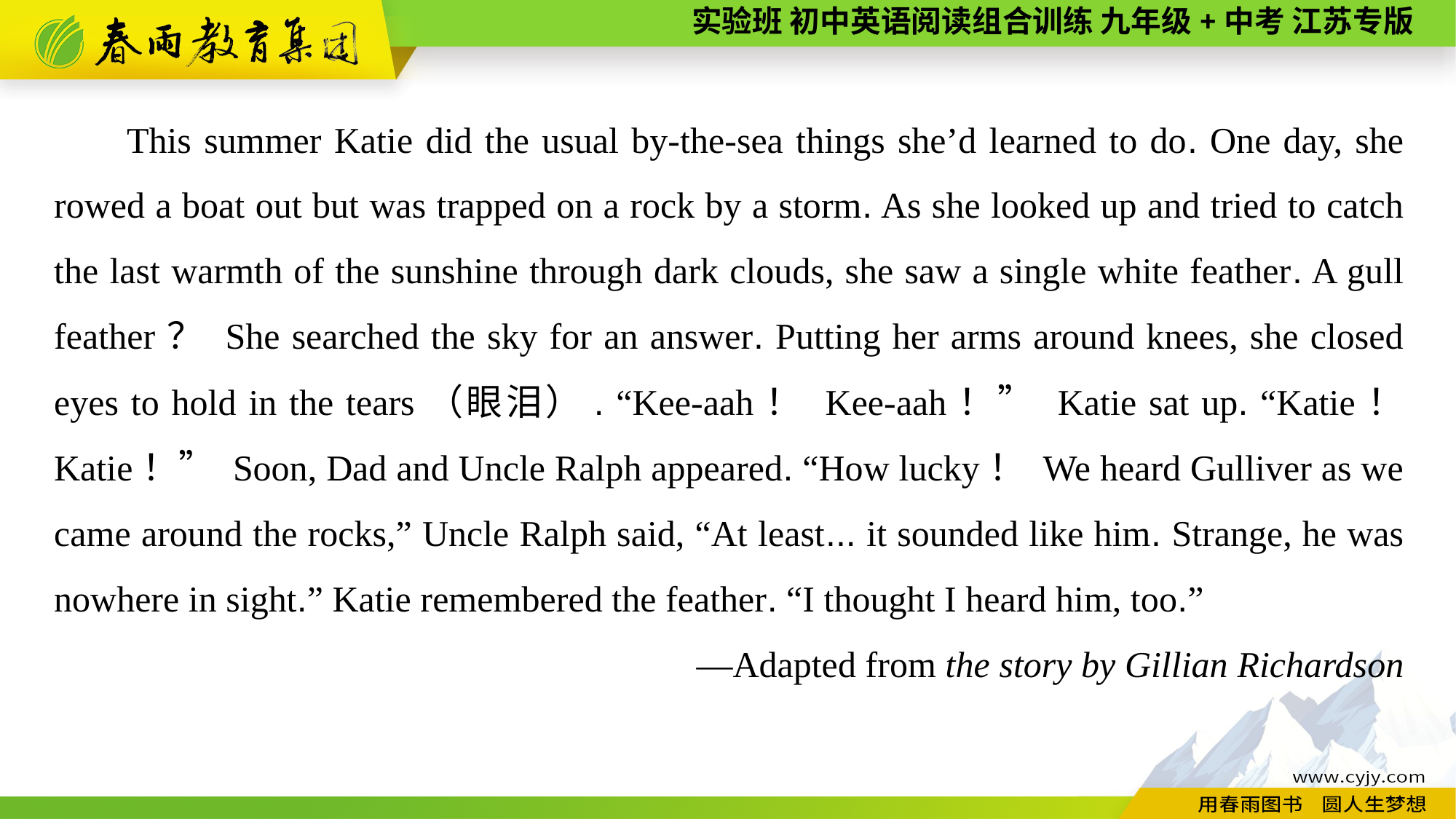

This summer Katie did the usual by-the-sea things she’d learned to do. One day, she rowed a boat out but was trapped on a rock by a storm. As she looked up and tried to catch the last warmth of the sunshine through dark clouds, she saw a single white feather. A gull feather？ She searched the sky for an answer. Putting her arms around knees, she closed eyes to hold in the tears（眼泪）. “Kee-aah！ Kee-aah！” Katie sat up. “Katie！ Katie！” Soon, Dad and Uncle Ralph appeared. “How lucky！ We heard Gulliver as we came around the rocks,” Uncle Ralph said, “At least... it sounded like him. Strange, he was nowhere in sight.” Katie remembered the feather. “I thought I heard him, too.”
—Adapted from the story by Gillian Richardson